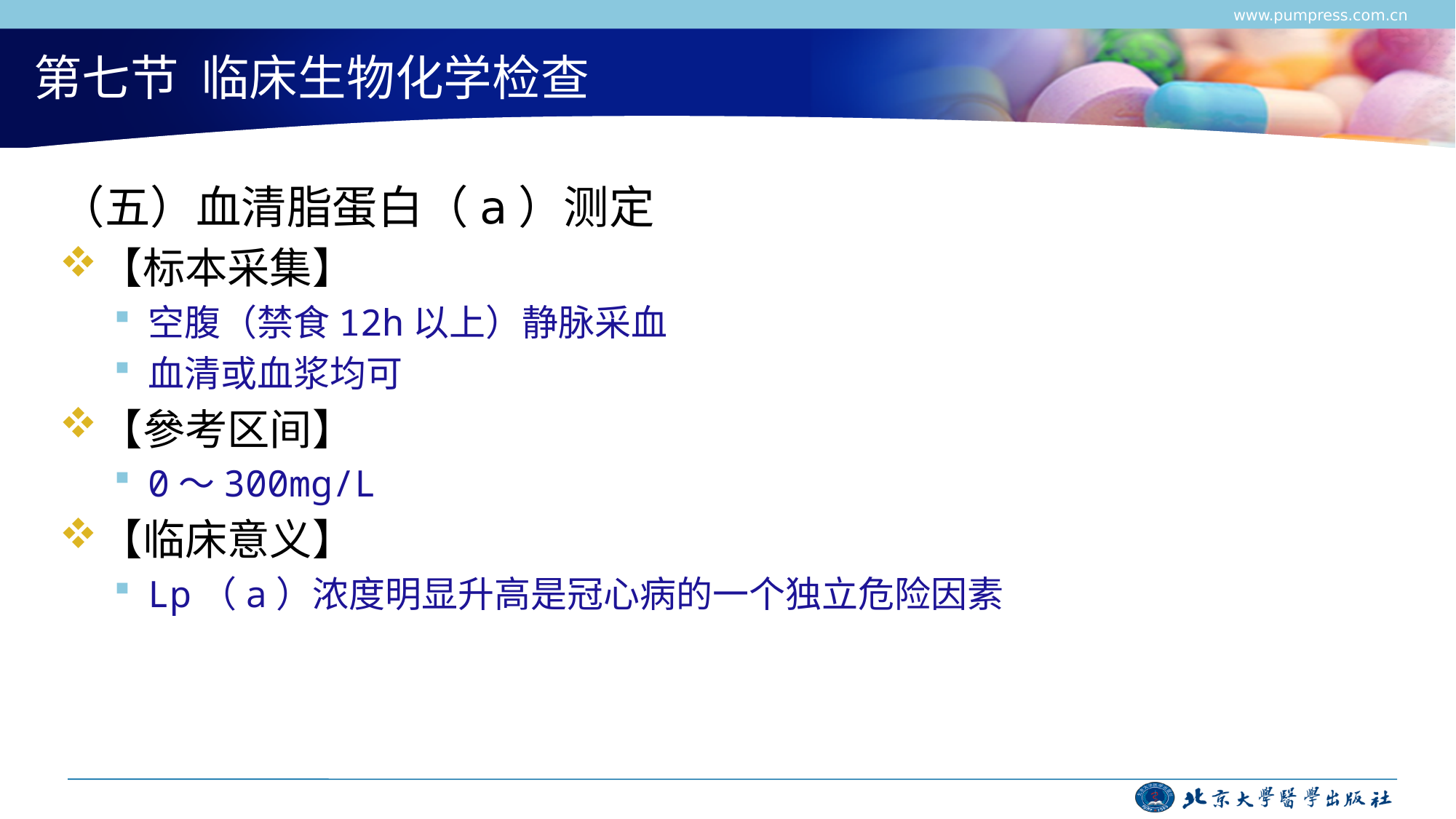

www.pumpress.com.cn
# 第七节  临床生物化学检查
（五）血清脂蛋白（a）测定
【标本采集】
空腹（禁食12h以上）静脉采血
血清或血浆均可
【參考区间】
0～300mg/L
【临床意义】
Lp（a）浓度明显升高是冠心病的一个独立危险因素